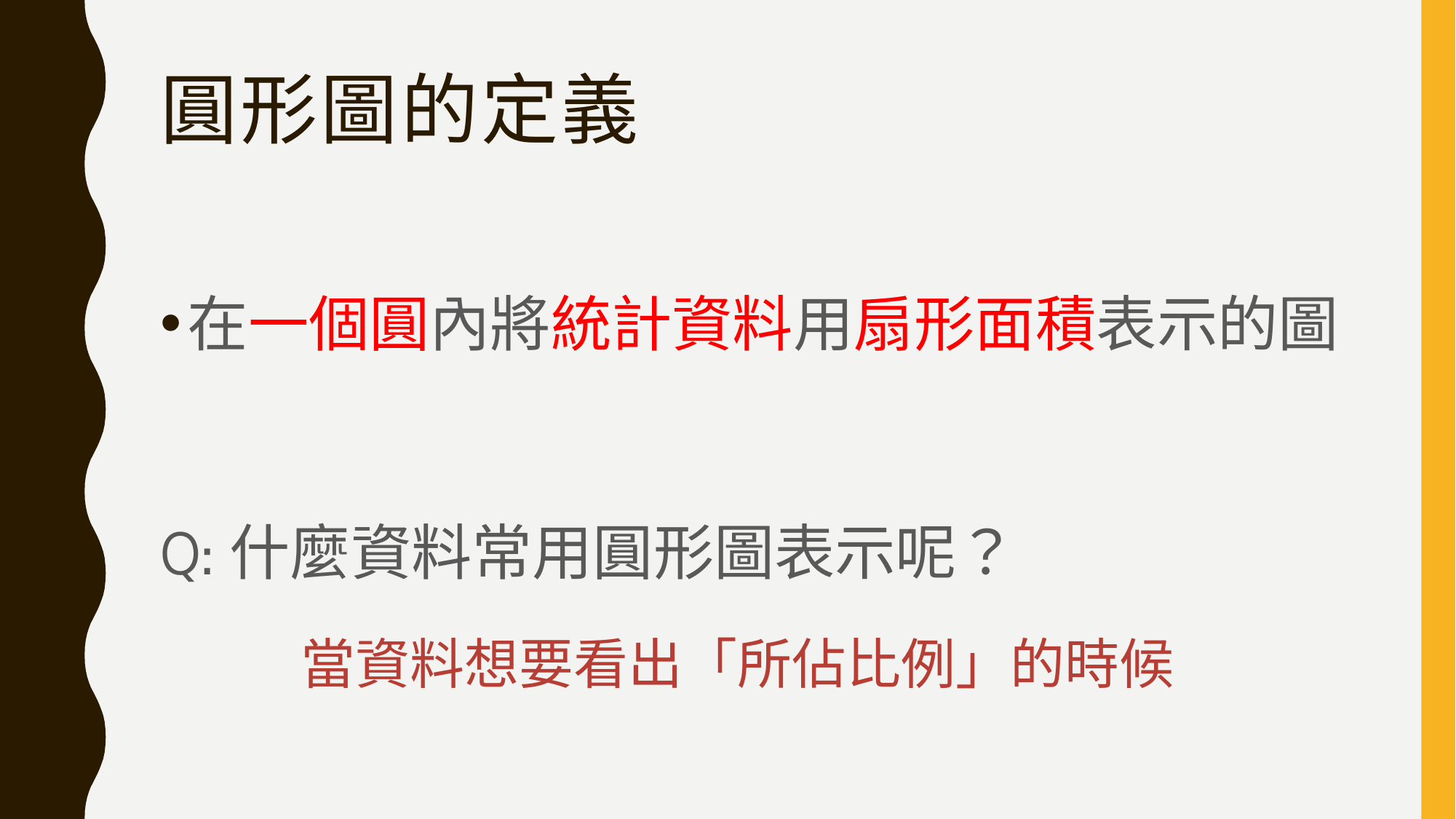

# 圓形圖的定義
在一個圓內將統計資料用扇形面積表示的圖
Q:什麼資料常用圓形圖表示呢？
當資料想要看出「所佔比例」的時候